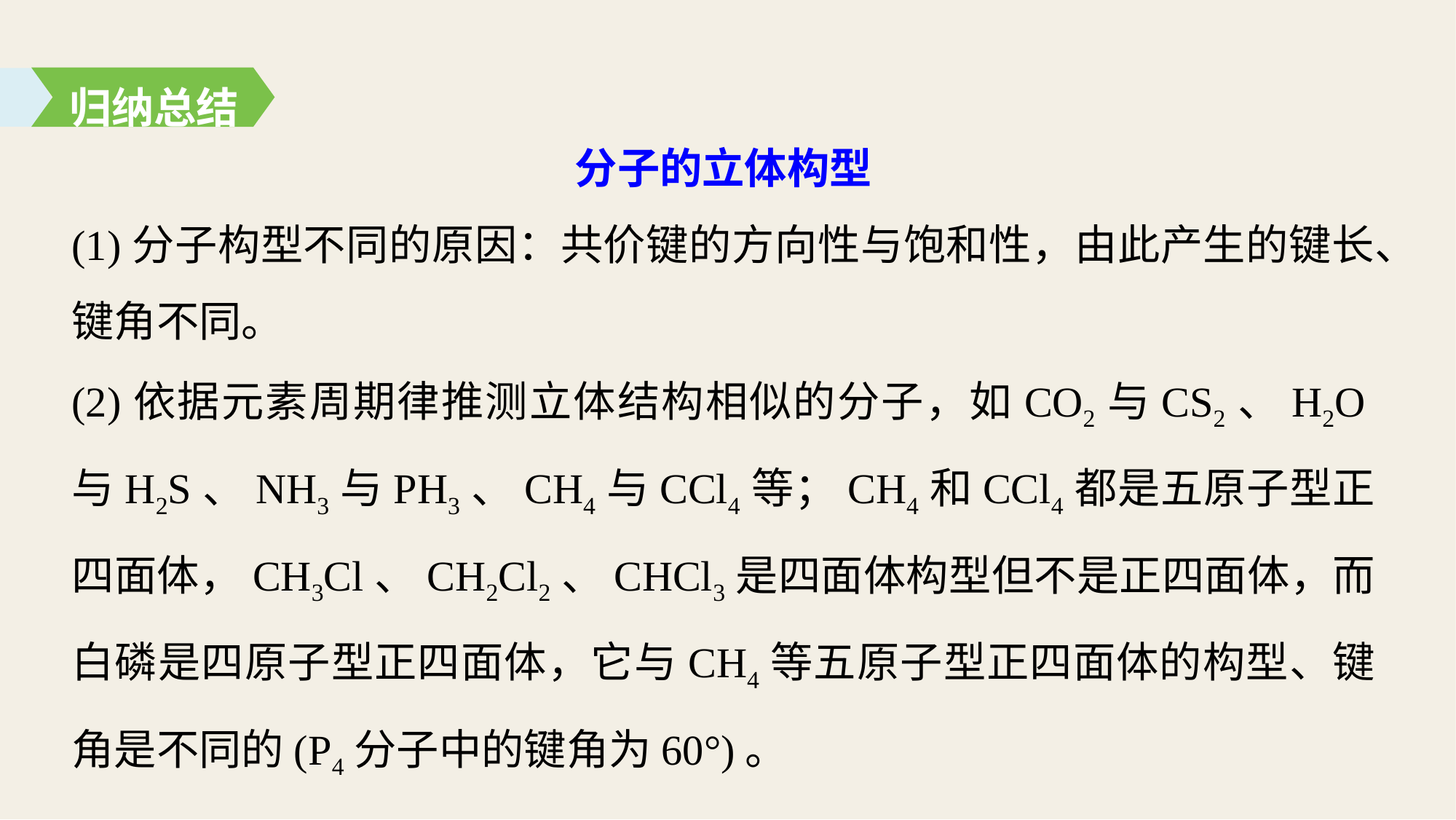

归纳总结

分子的立体构型
(1)分子构型不同的原因：共价键的方向性与饱和性，由此产生的键长、键角不同。
(2)依据元素周期律推测立体结构相似的分子，如CO2与CS2、H2O与H2S、NH3与PH3、CH4与CCl4等；CH4和CCl4都是五原子型正四面体，CH3Cl、CH2Cl2、CHCl3是四面体构型但不是正四面体，而白磷是四原子型正四面体，它与CH4等五原子型正四面体的构型、键角是不同的(P4分子中的键角为60°)。